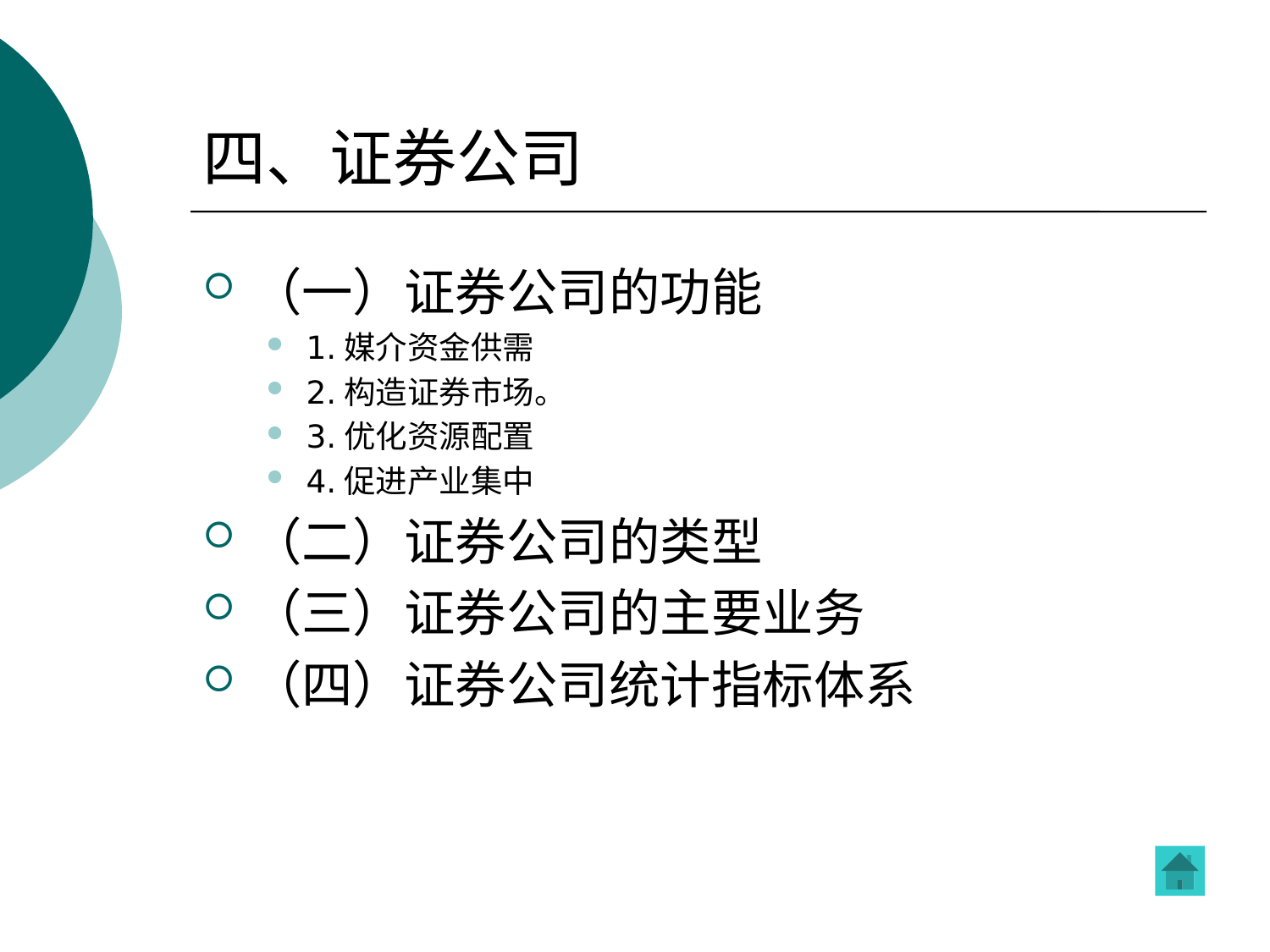

# 四、证券公司
（一）证券公司的功能
1.媒介资金供需
2.构造证券市场。
3.优化资源配置
4.促进产业集中
（二）证券公司的类型
（三）证券公司的主要业务
（四）证券公司统计指标体系